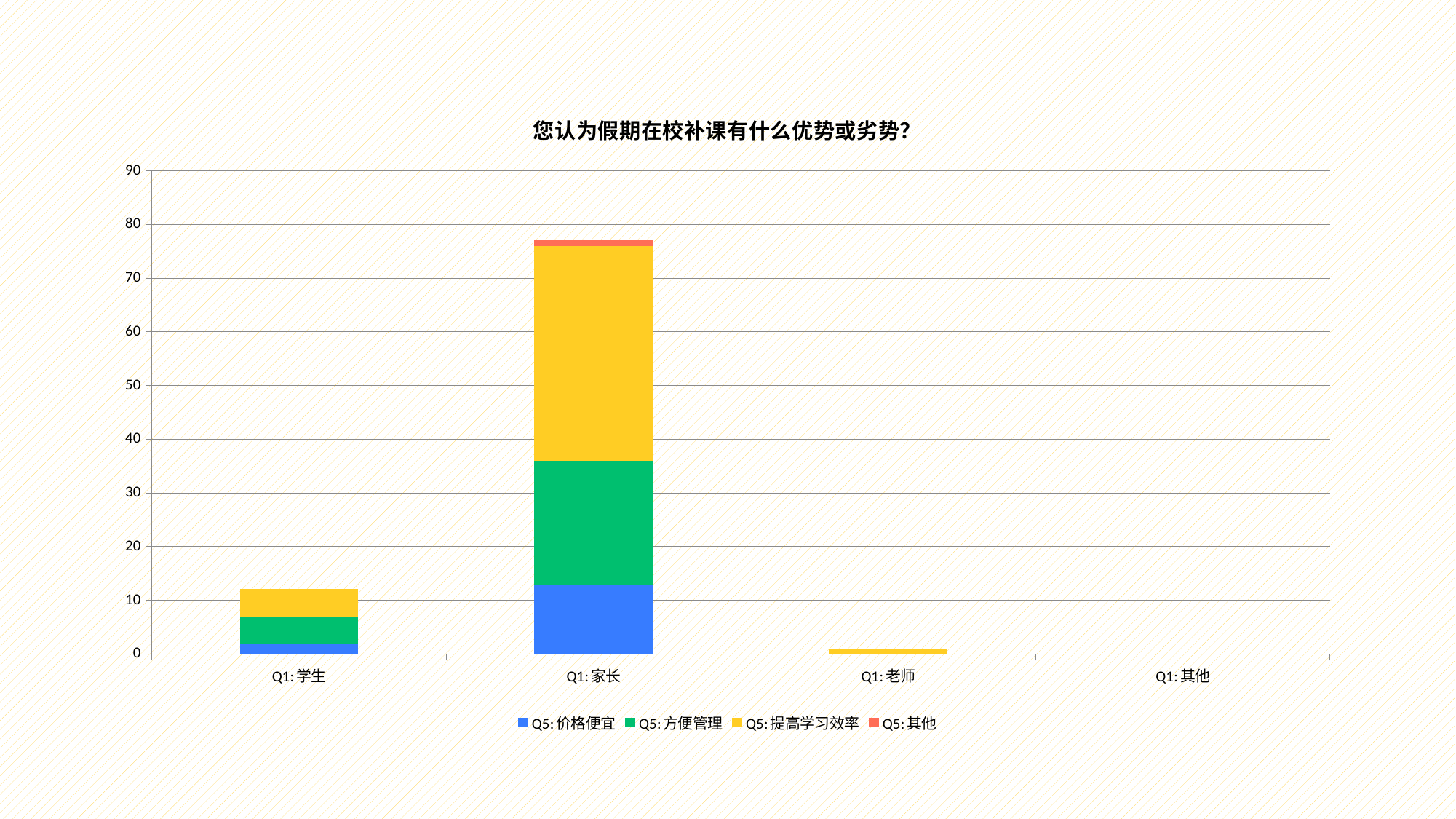

### Chart: 您认为假期在校补课有什么优势或劣势？

| Category | Q5:价格便宜 | Q5:方便管理 | Q5:提高学习效率 | Q5:其他 |
|---|---|---|---|---|
| Q1:学生 | 2.0 | 5.0 | 5.0 | 0.0 |
| Q1:家长 | 13.0 | 23.0 | 40.0 | 1.0 |
| Q1:老师 | 0.0 | 0.0 | 1.0 | 0.0 |
| Q1:其他 | 0.0 | 0.0 | 0.0 | 0.0 |